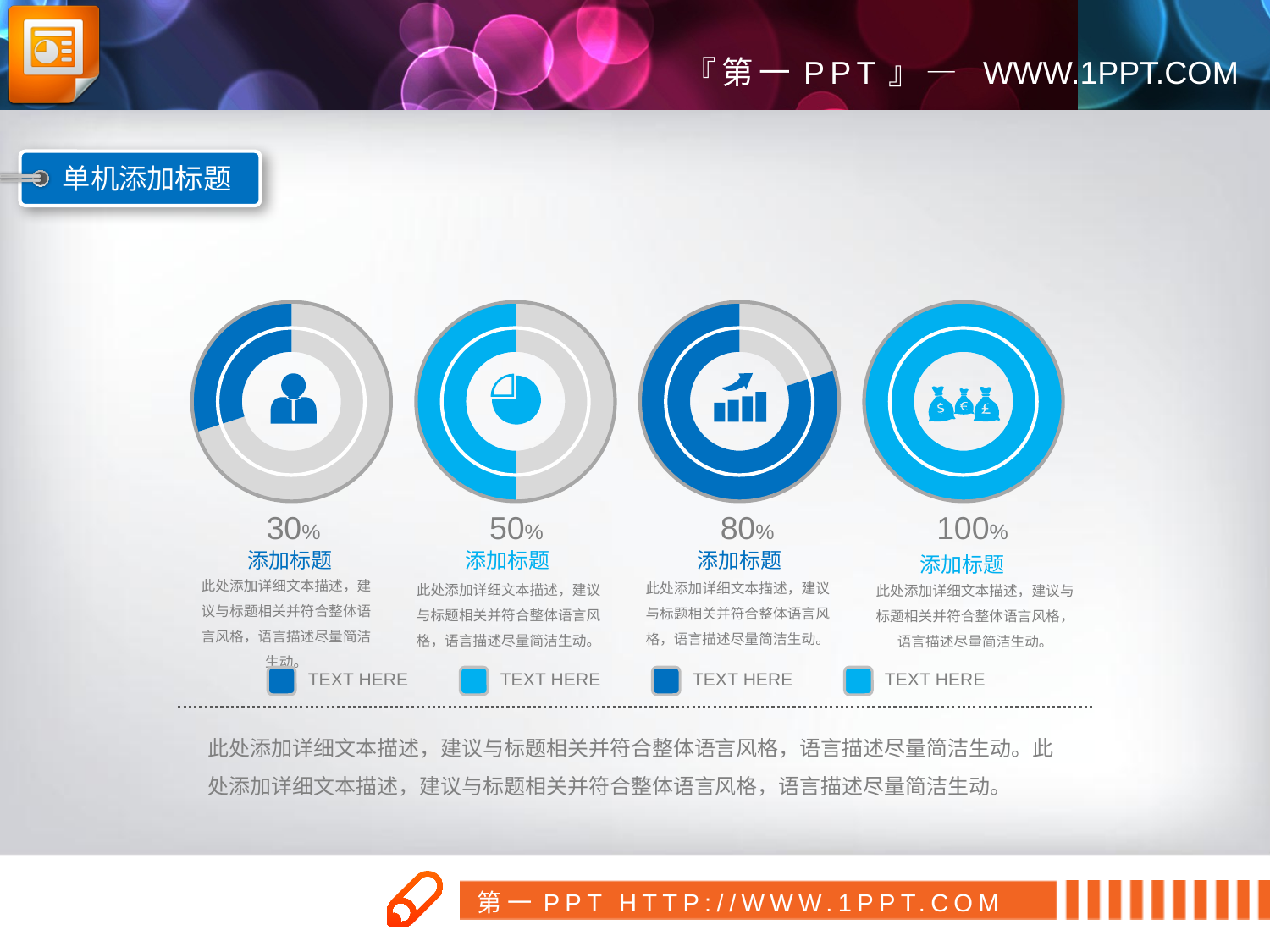

单机添加标题

### Chart

| Category | 列1 |
|---|---|
| 第一季度 | 70.0 |
| 第二季度 | 30.0 |

### Chart

| Category | 列1 |
|---|---|
| 第一季度 | 50.0 |
| 第二季度 | 50.0 |

### Chart

| Category | 列1 |
|---|---|
| 第一季度 | 20.0 |
| 第二季度 | 80.0 |

### Chart

| Category | 列1 |
|---|---|
| 第一季度 | 0.0 |
| 第二季度 | 100.0 |

30%
50%
80%
100%
添加标题
此处添加详细文本描述，建议与标题相关并符合整体语言风格，语言描述尽量简洁生动。
添加标题
此处添加详细文本描述，建议与标题相关并符合整体语言风格，语言描述尽量简洁生动。
添加标题
此处添加详细文本描述，建议与标题相关并符合整体语言风格，语言描述尽量简洁生动。
添加标题
此处添加详细文本描述，建议与标题相关并符合整体语言风格，语言描述尽量简洁生动。
TEXT HERE

TEXT HERE

TEXT HERE

TEXT HERE

此处添加详细文本描述，建议与标题相关并符合整体语言风格，语言描述尽量简洁生动。此处添加详细文本描述，建议与标题相关并符合整体语言风格，语言描述尽量简洁生动。